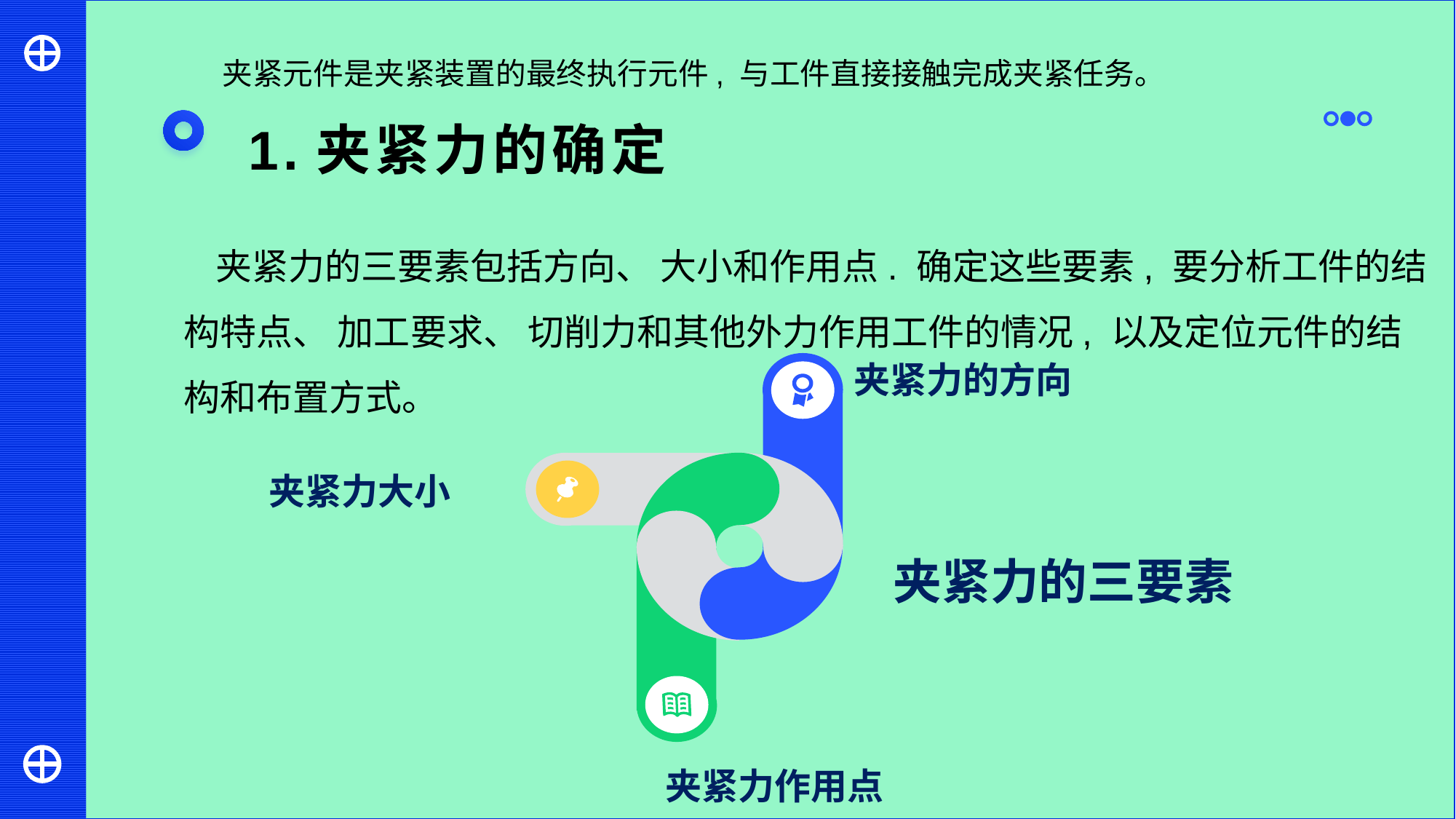

夹紧元件是夹紧装置的最终执行元件, 与工件直接接触完成夹紧任务。
    1.夹紧力的确定

夹紧力的三要素包括方向、 大小和作用点. 确定这些要素, 要分析工件的结构特点、 加工要求、 切削力和其他外力作用工件的情况, 以及定位元件的结构和布置方式。
夹紧力的方向

夹紧力大小
夹紧力的三要素

夹紧力作用点